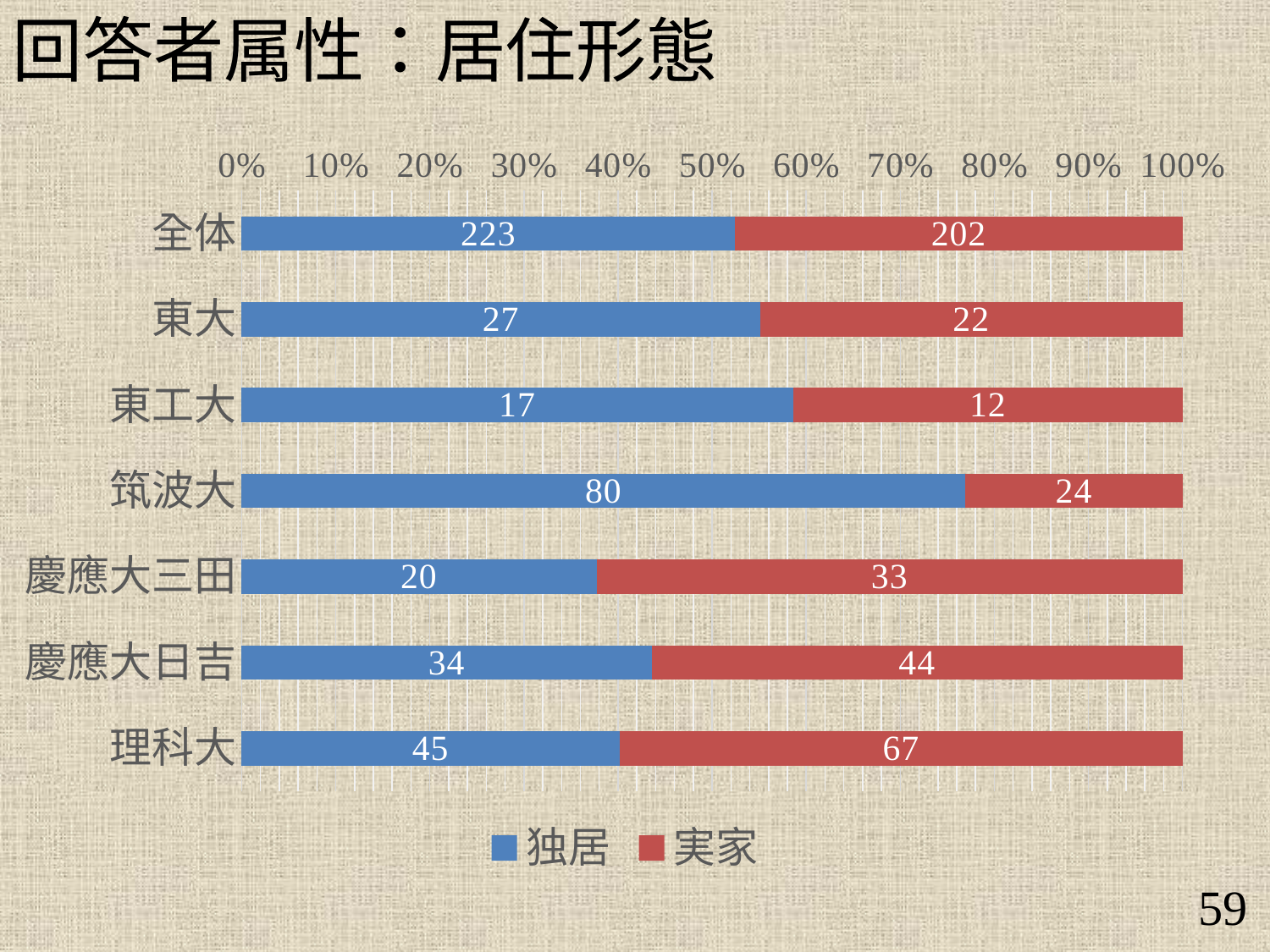

回答者属性：居住形態

### Chart

| Category | 独居 | 実家 |
|---|---|---|
| 全体 | 223.0 | 202.0 |
| 東大 | 27.0 | 22.0 |
| 東工大 | 17.0 | 12.0 |
| 筑波大 | 80.0 | 24.0 |
| 慶應大三田 | 20.0 | 33.0 |
| 慶應大日吉 | 34.0 | 44.0 |
| 理科大 | 45.0 | 67.0 |
59